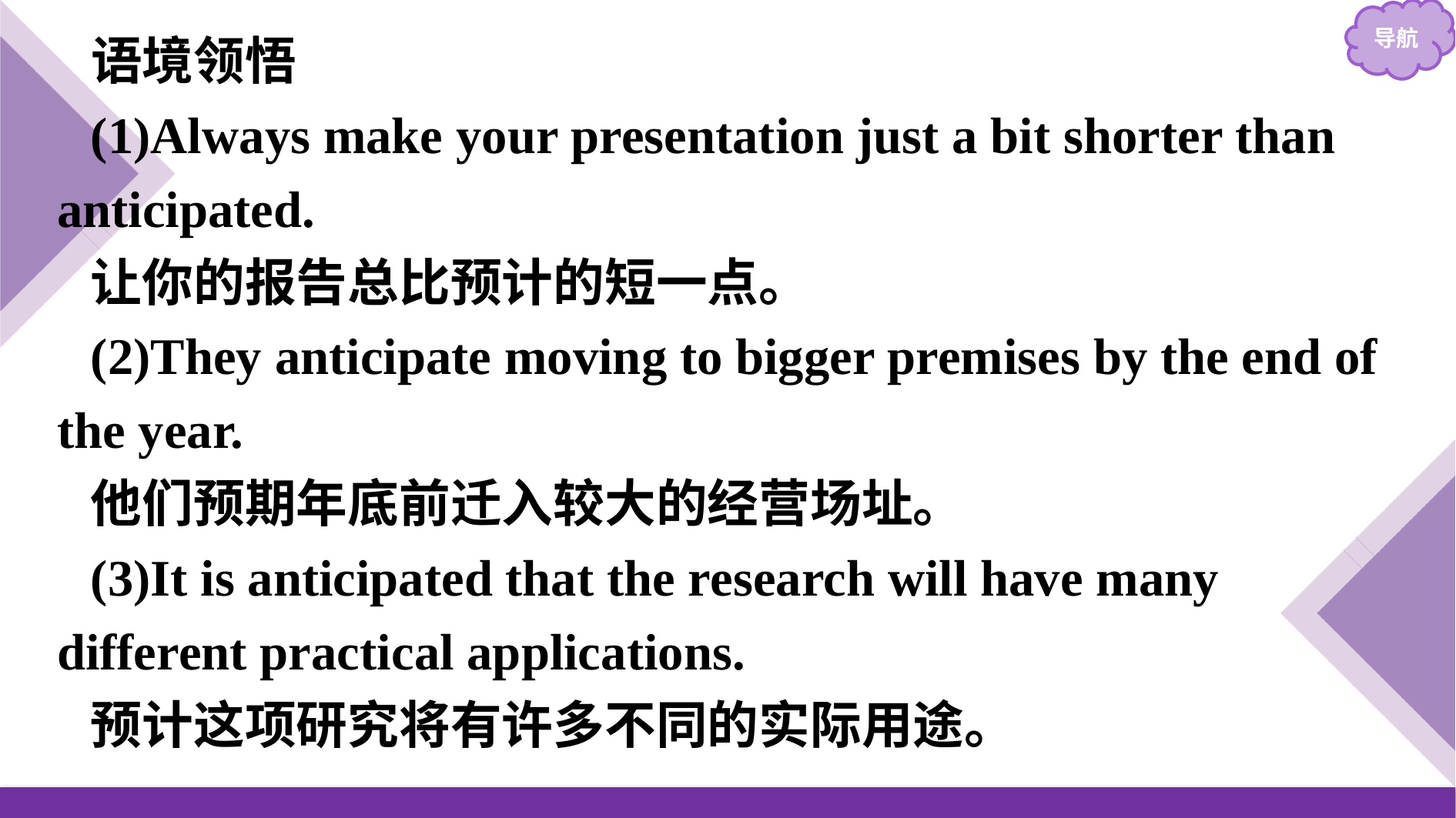

语境领悟
(1)Always make your presentation just a bit shorter than anticipated.
让你的报告总比预计的短一点。
(2)They anticipate moving to bigger premises by the end of the year.
他们预期年底前迁入较大的经营场址。
(3)It is anticipated that the research will have many different practical applications.
预计这项研究将有许多不同的实际用途。